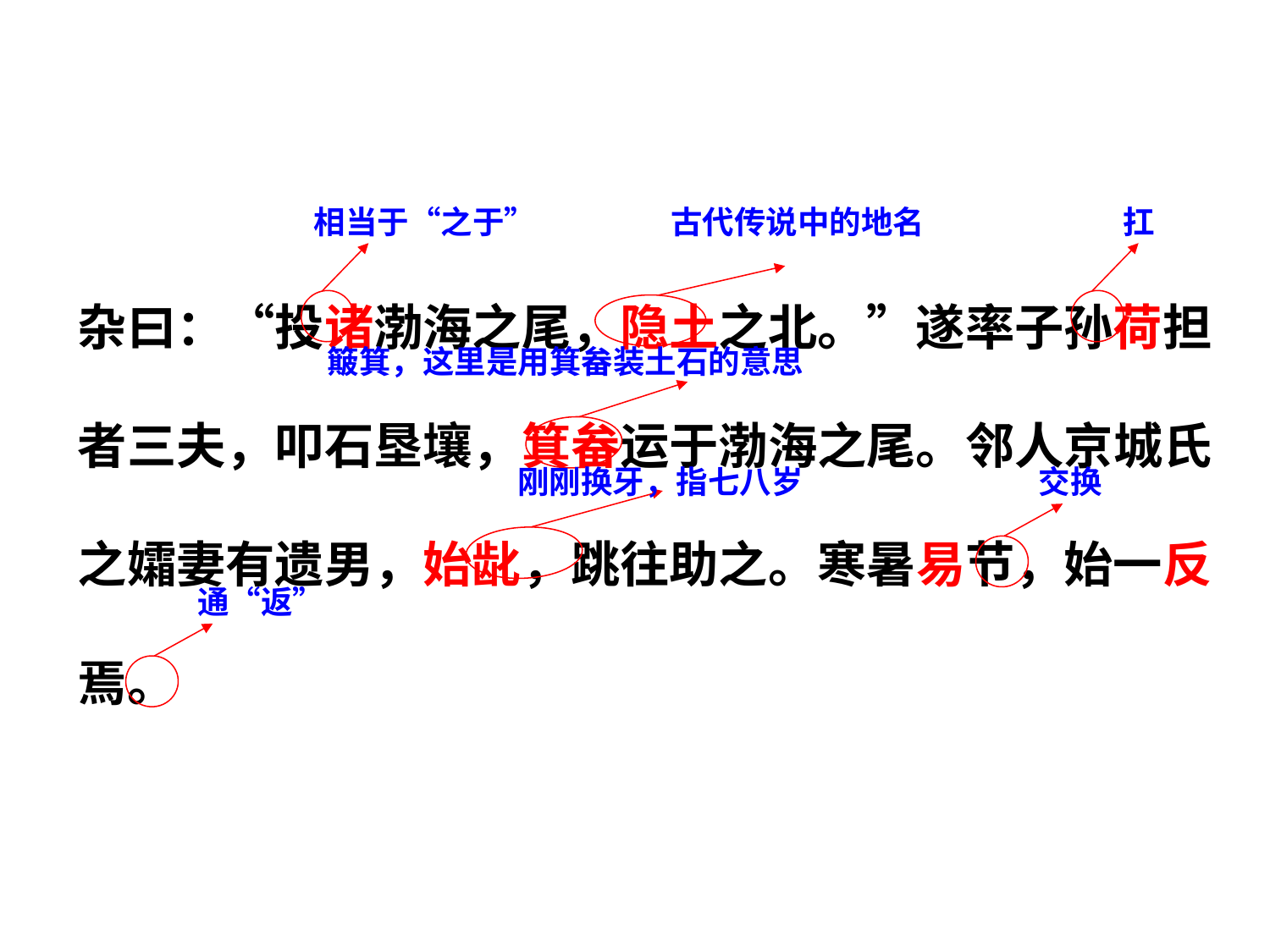

相当于“之于”
古代传说中的地名
扛
杂曰：“投诸渤海之尾，隐土之北。”遂率子孙荷担者三夫，叩石垦壤，箕畚运于渤海之尾。邻人京城氏之孀妻有遗男，始龀，跳往助之。寒暑易节，始一反焉。

簸箕，这里是用箕畚装土石的意思

刚刚换牙，指七八岁
交换

通“返”